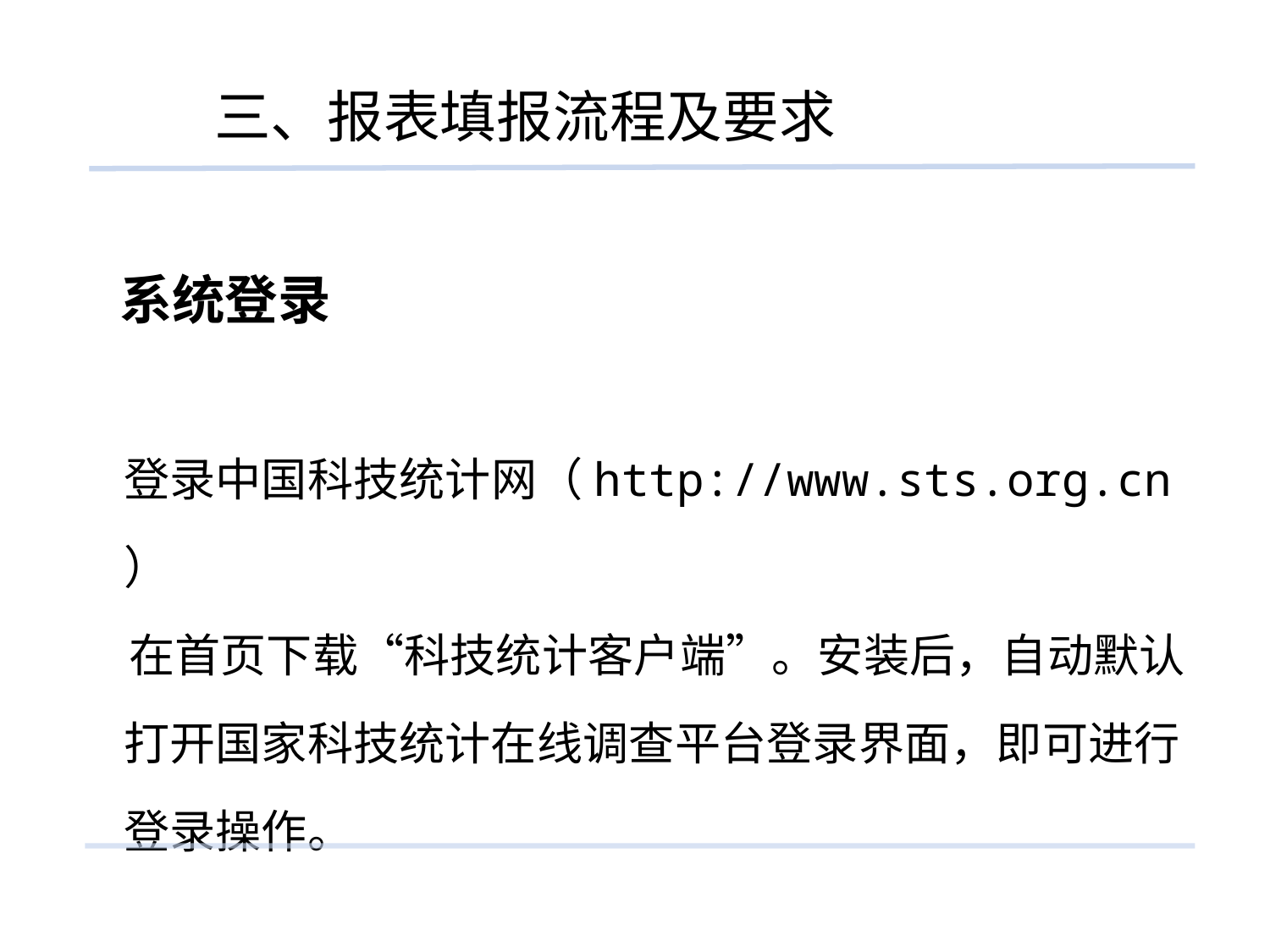

三、报表填报流程及要求

#
   系统登录
    登录中国科技统计网（http://www.sts.org.cn）
    在首页下载“科技统计客户端”。安装后，自动默认打开国家科技统计在线调查平台登录界面，即可进行登录操作。